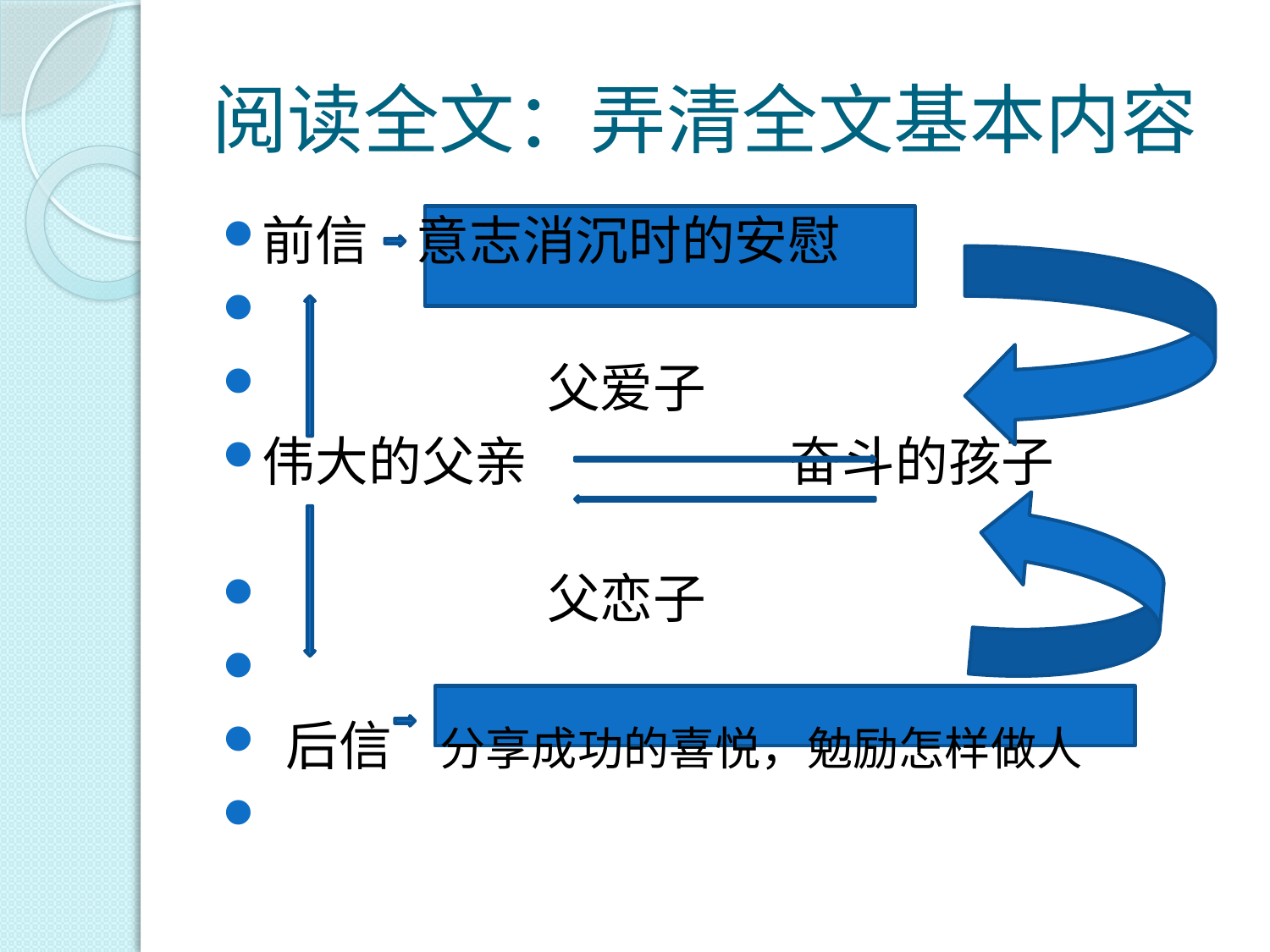

# 阅读全文：弄清全文基本内容
前信    意志消沉时的安慰

                       父爱子
伟大的父亲                      奋斗的孩子
                       父恋子

 后信    分享成功的喜悦，勉励怎样做人